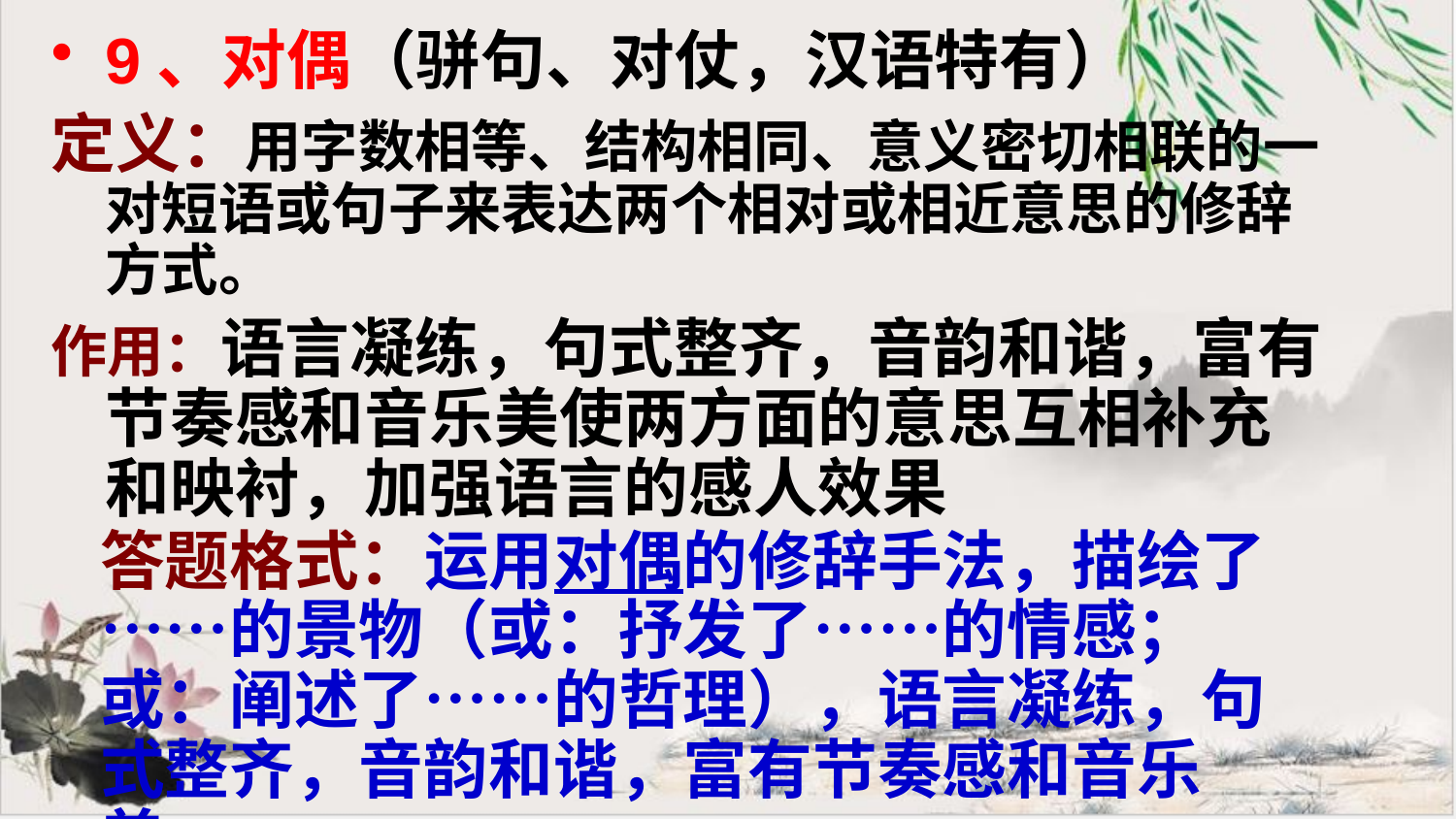

9、对偶（骈句、对仗，汉语特有）
定义：用字数相等、结构相同、意义密切相联的一对短语或句子来表达两个相对或相近意思的修辞方式。
作用：语言凝练，句式整齐，音韵和谐，富有节奏感和音乐美使两方面的意思互相补充和映衬，加强语言的感人效果
答题格式：运用对偶的修辞手法，描绘了……的景物（或：抒发了……的情感；或：阐述了……的哲理），语言凝练，句式整齐，音韵和谐，富有节奏感和音乐美。